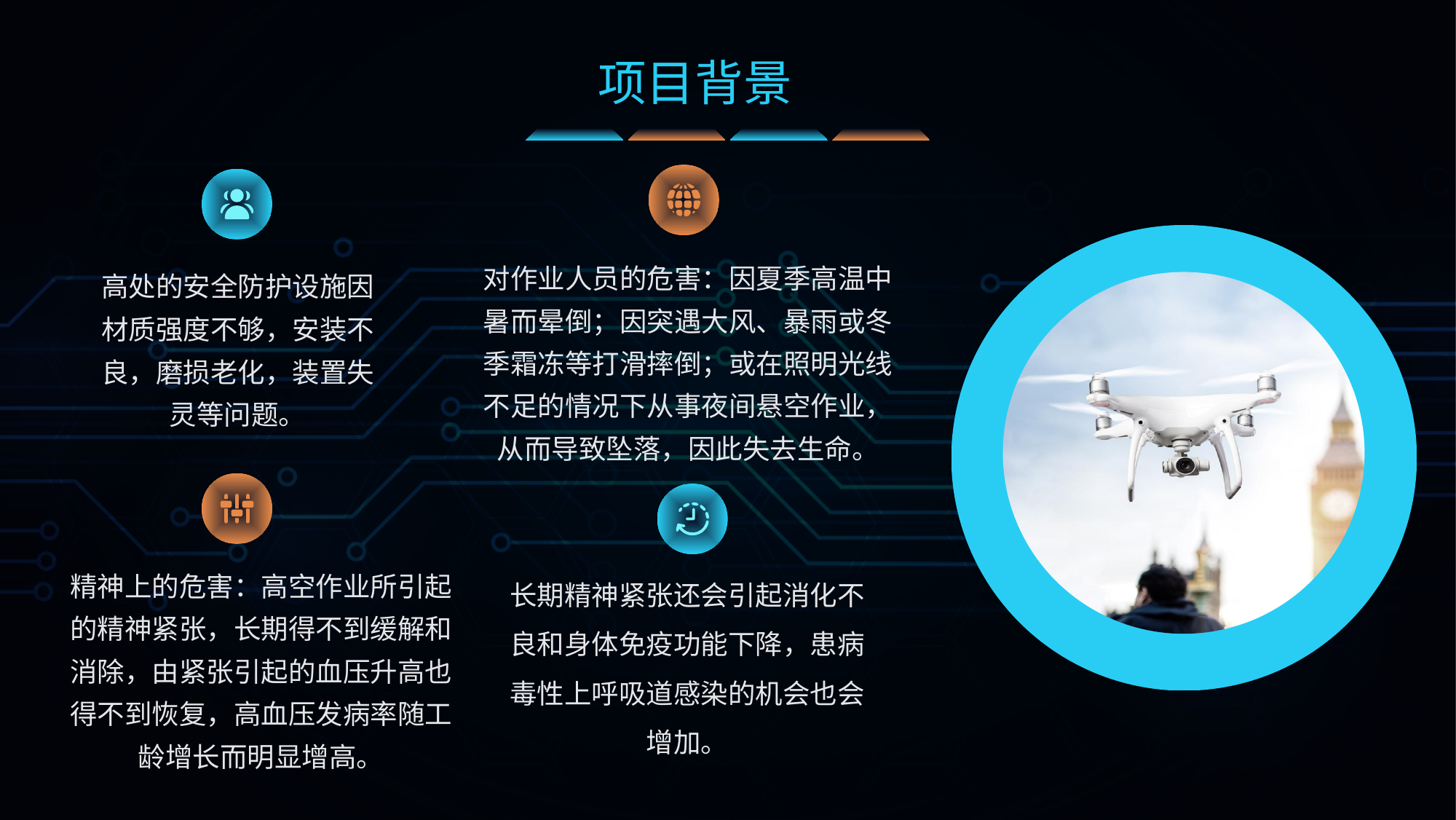

项目背景

对作业人员的危害：因夏季高温中暑而晕倒；因突遇大风、暴雨或冬季霜冻等打滑摔倒；或在照明光线不足的情况下从事夜间悬空作业，从而导致坠落，因此失去生命。
高处的安全防护设施因材质强度不够，安装不良，磨损老化，装置失灵等问题。

精神上的危害：高空作业所引起的精神紧张，长期得不到缓解和消除，由紧张引起的血压升高也得不到恢复，高血压发病率随工龄增长而明显增高。
长期精神紧张还会引起消化不良和身体免疫功能下降，患病毒性上呼吸道感染的机会也会增加。
行业PPT模板http://www.1ppt.com/hangye/